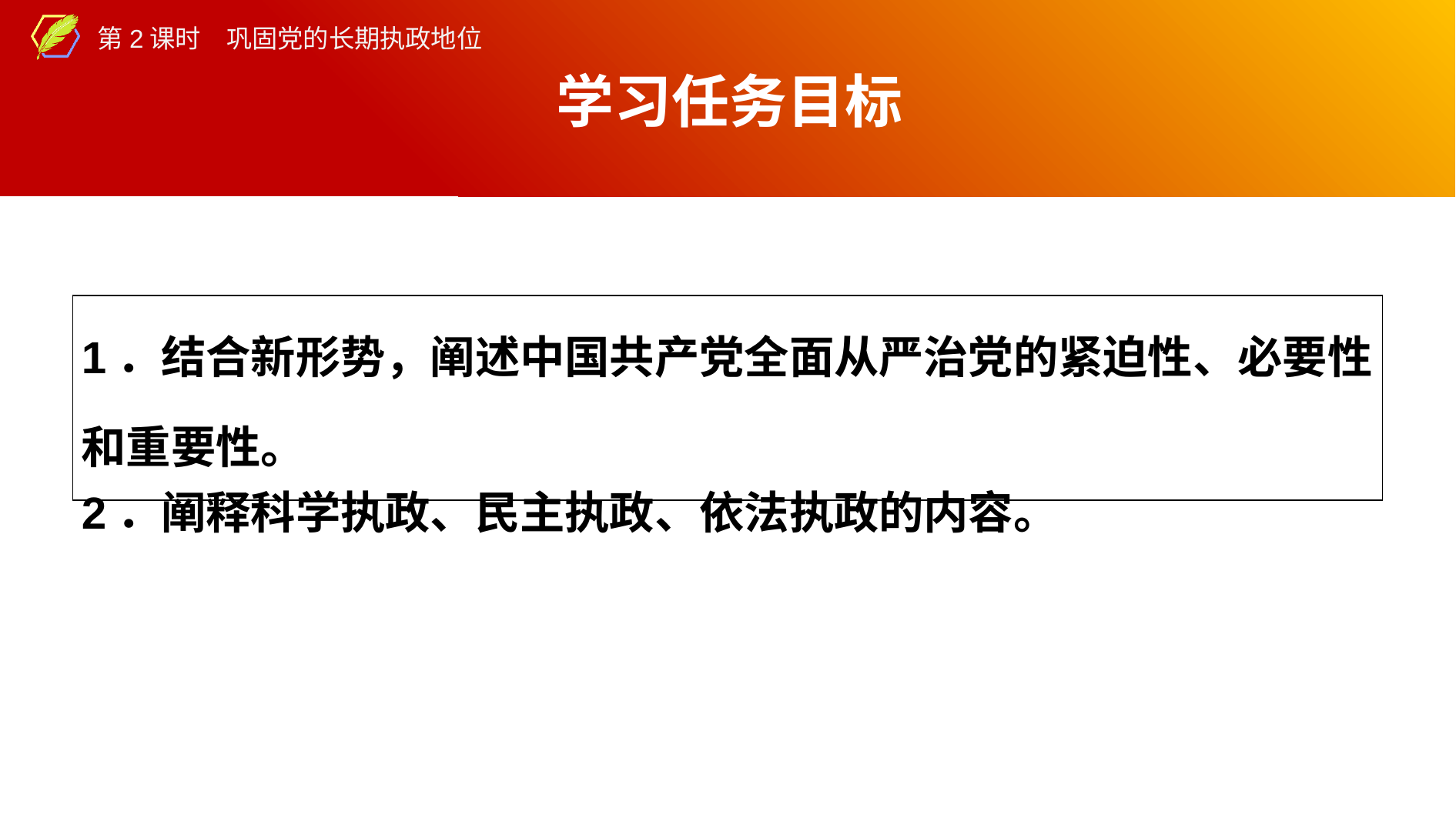

学习任务目标
| 1．结合新形势，阐述中国共产党全面从严治党的紧迫性、必要性和重要性。 2．阐释科学执政、民主执政、依法执政的内容。 |
| --- |